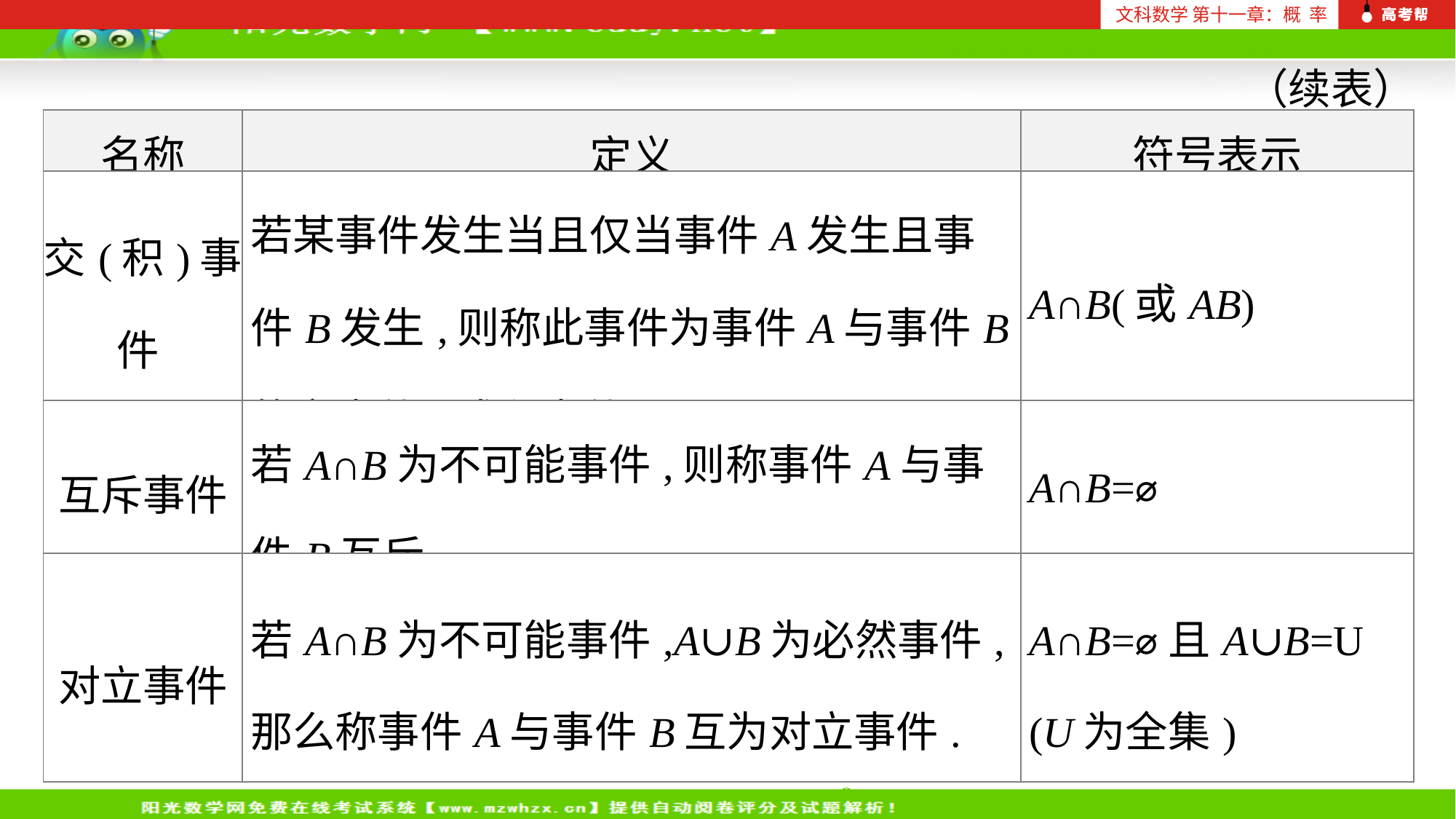

文科数学 第十一章：概  率

（续表）
| 名称 | 定义 | 符号表示 |
| --- | --- | --- |
| 交(积)事件 | 若某事件发生当且仅当事件A发生且事件B发生,则称此事件为事件A与事件B的交事件(或积事件). | A∩B(或AB) |
| 互斥事件 | 若A∩B为不可能事件,则称事件A与事件B互斥. | A∩B=⌀ |
| 对立事件 | 若A∩B为不可能事件,A∪B为必然事件,那么称事件A与事件B互为对立事件. | A∩B=⌀且A∪B=U (U为全集) |